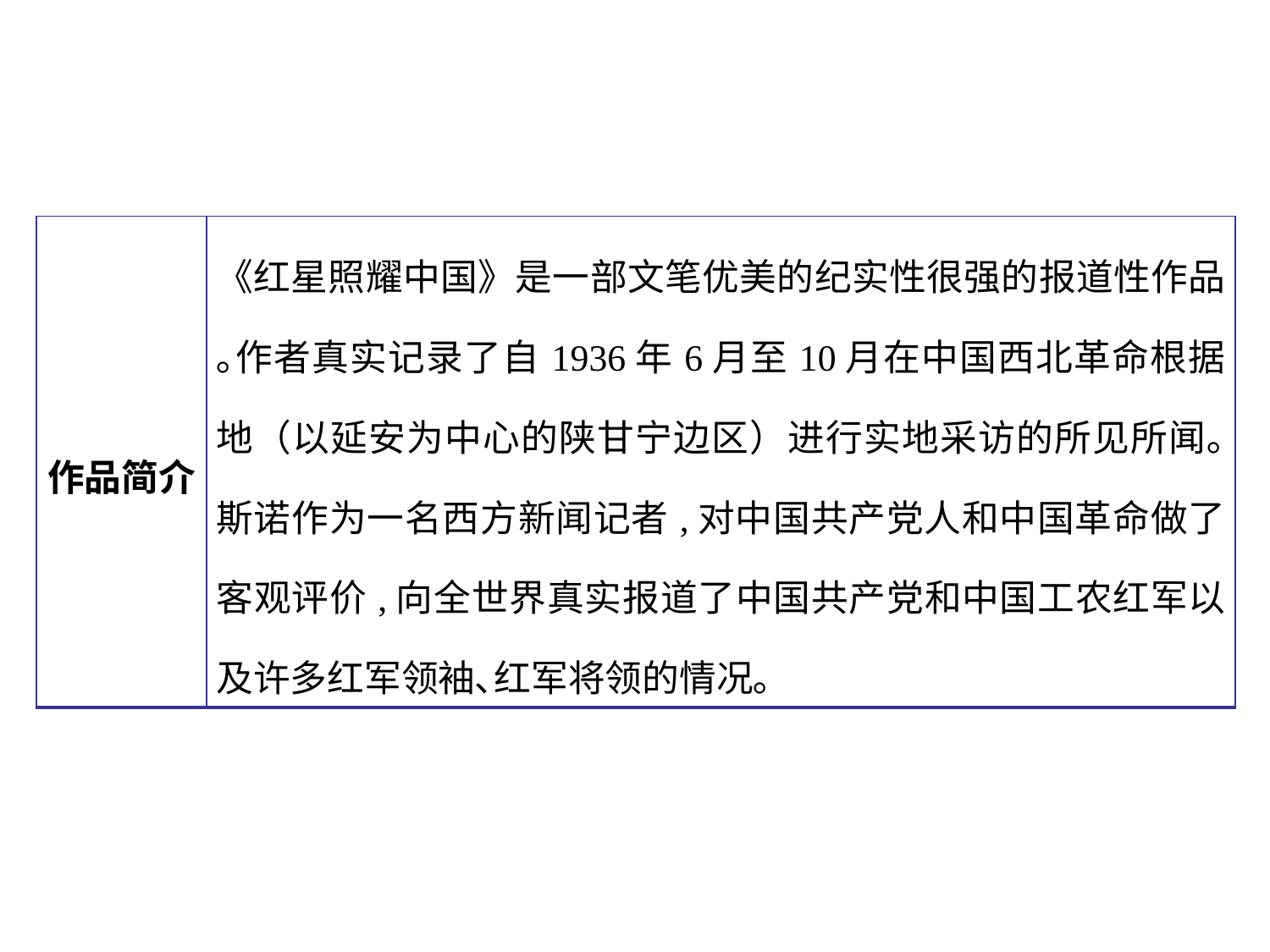

| 作品简介 | 《红星照耀中国》是一部文笔优美的纪实性很强的报道性作品｡作者真实记录了自1936年6月至10月在中国西北革命根据地（以延安为中心的陕甘宁边区）进行实地采访的所见所闻｡斯诺作为一名西方新闻记者,对中国共产党人和中国革命做了客观评价,向全世界真实报道了中国共产党和中国工农红军以及许多红军领袖､红军将领的情况｡ |
| --- | --- |